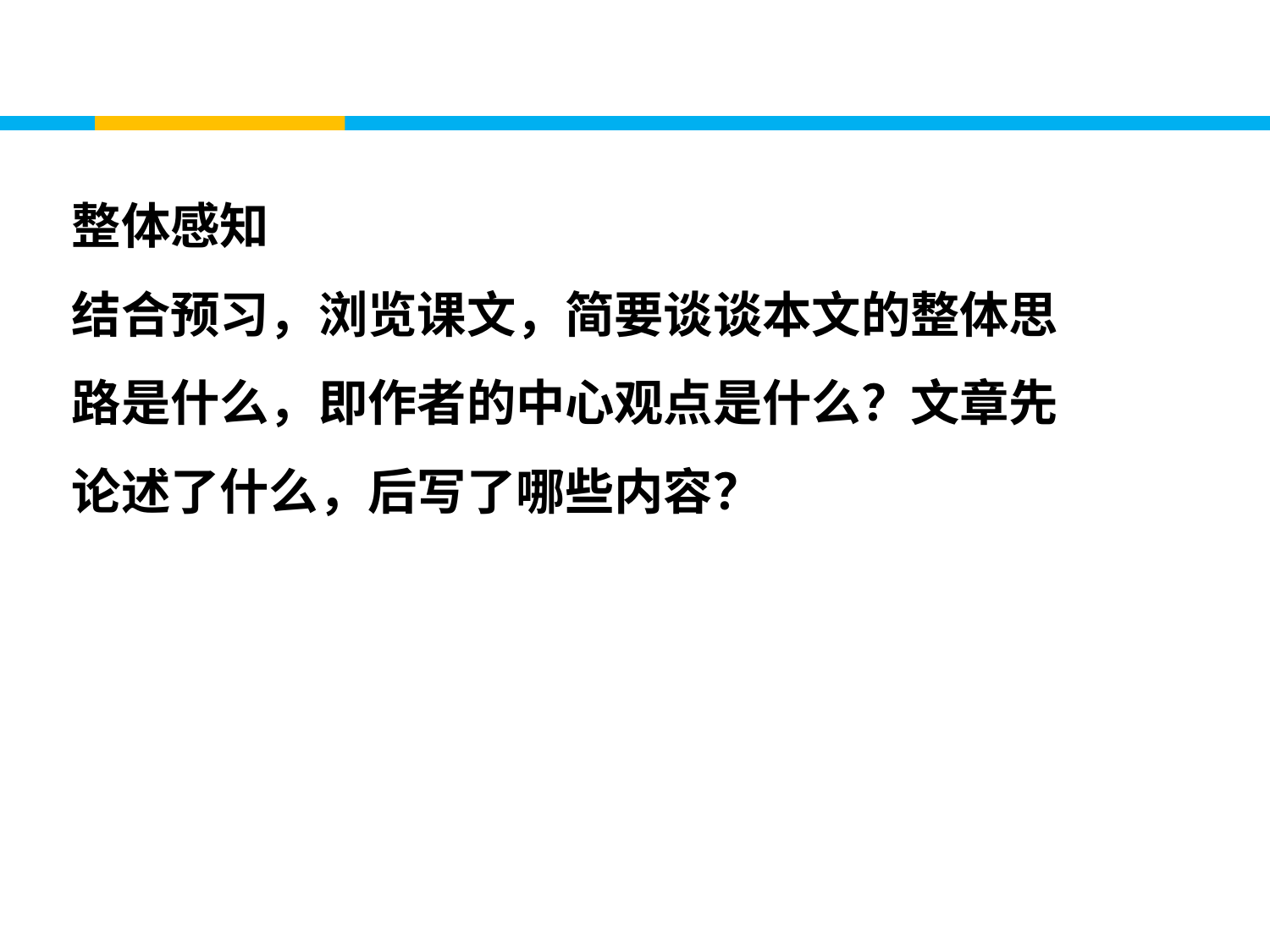

整体感知
结合预习，浏览课文，简要谈谈本文的整体思路是什么，即作者的中心观点是什么？文章先论述了什么，后写了哪些内容？